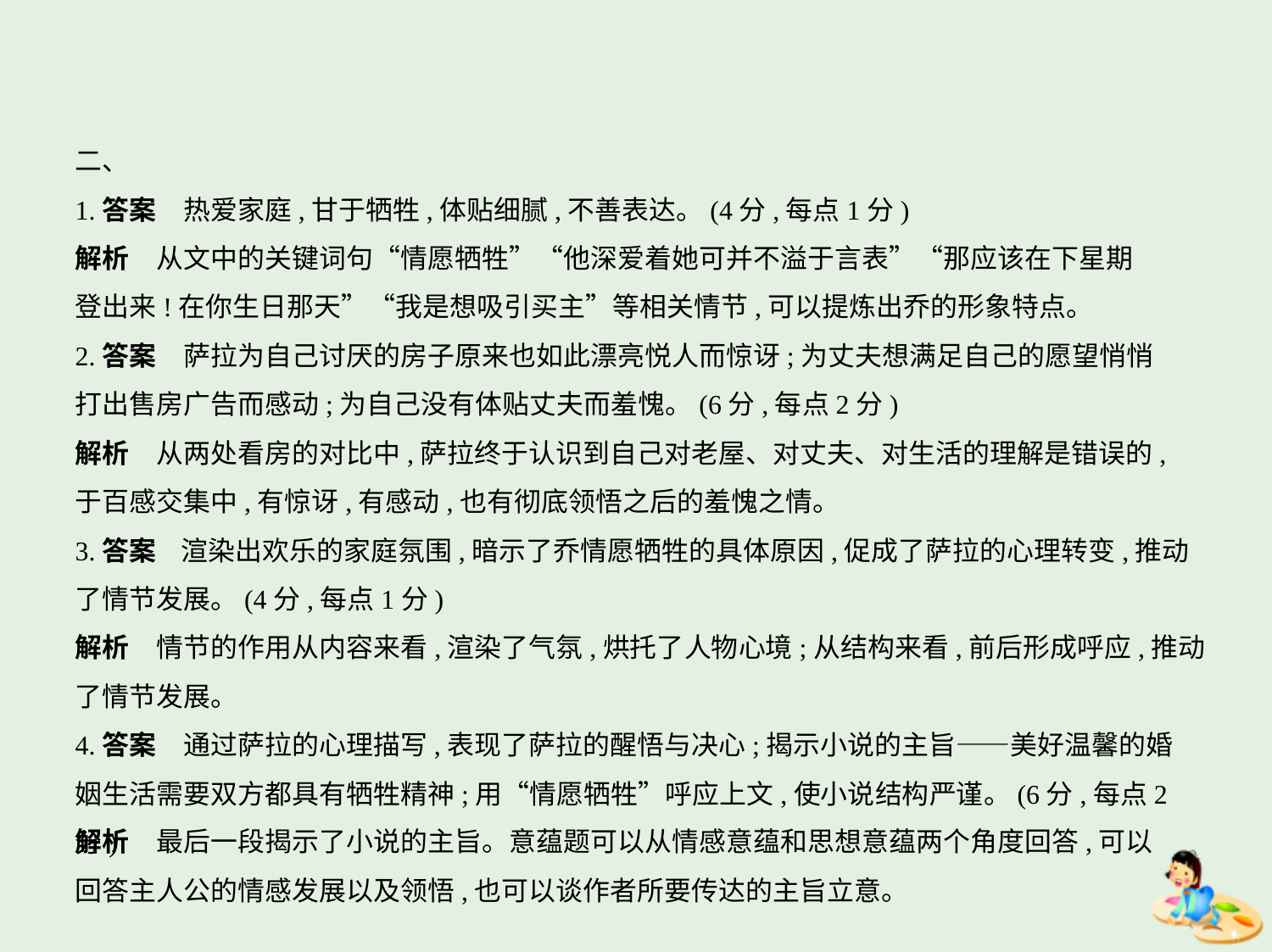

二、
1.答案　热爱家庭,甘于牺牲,体贴细腻,不善表达。(4分,每点1分)
解析　从文中的关键词句“情愿牺牲”“他深爱着她可并不溢于言表”“那应该在下星期
登出来!在你生日那天”“我是想吸引买主”等相关情节,可以提炼出乔的形象特点。
2.答案　萨拉为自己讨厌的房子原来也如此漂亮悦人而惊讶;为丈夫想满足自己的愿望悄悄
打出售房广告而感动;为自己没有体贴丈夫而羞愧。(6分,每点2分)
解析　从两处看房的对比中,萨拉终于认识到自己对老屋、对丈夫、对生活的理解是错误的,
于百感交集中,有惊讶,有感动,也有彻底领悟之后的羞愧之情。
3.答案    渲染出欢乐的家庭氛围,暗示了乔情愿牺牲的具体原因,促成了萨拉的心理转变,推动
了情节发展。(4分,每点1分)
解析　情节的作用从内容来看,渲染了气氛,烘托了人物心境;从结构来看,前后形成呼应,推动
了情节发展。
4.答案　通过萨拉的心理描写,表现了萨拉的醒悟与决心;揭示小说的主旨——美好温馨的婚
姻生活需要双方都具有牺牲精神;用“情愿牺牲”呼应上文,使小说结构严谨。(6分,每点2分)
解析　最后一段揭示了小说的主旨。意蕴题可以从情感意蕴和思想意蕴两个角度回答,可以
回答主人公的情感发展以及领悟,也可以谈作者所要传达的主旨立意。